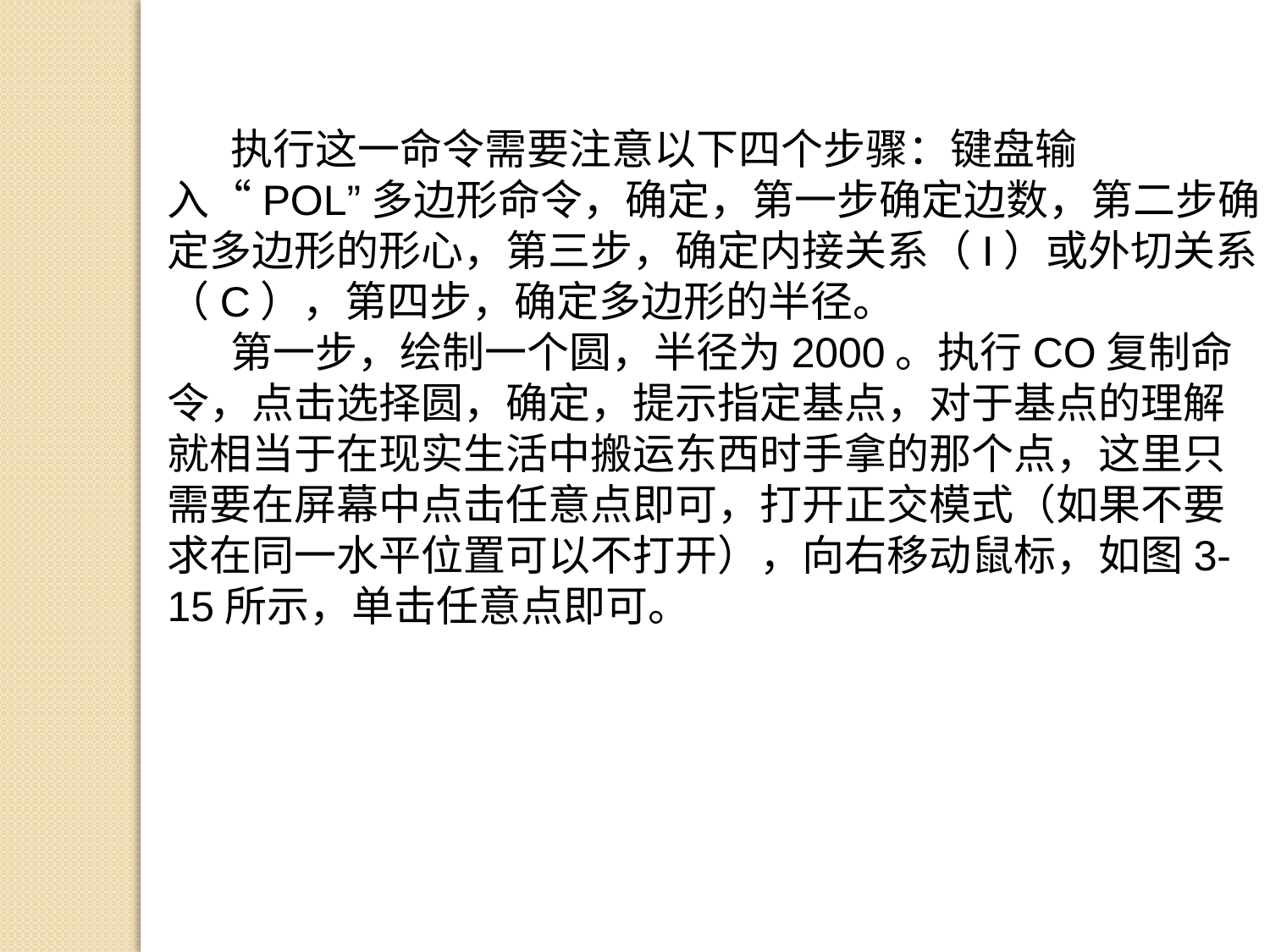

执行这一命令需要注意以下四个步骤：键盘输入“POL”多边形命令，确定，第一步确定边数，第二步确定多边形的形心，第三步，确定内接关系（I）或外切关系（C），第四步，确定多边形的半径。
第一步，绘制一个圆，半径为2000。执行CO复制命令，点击选择圆，确定，提示指定基点，对于基点的理解就相当于在现实生活中搬运东西时手拿的那个点，这里只需要在屏幕中点击任意点即可，打开正交模式（如果不要求在同一水平位置可以不打开），向右移动鼠标，如图3-15所示，单击任意点即可。